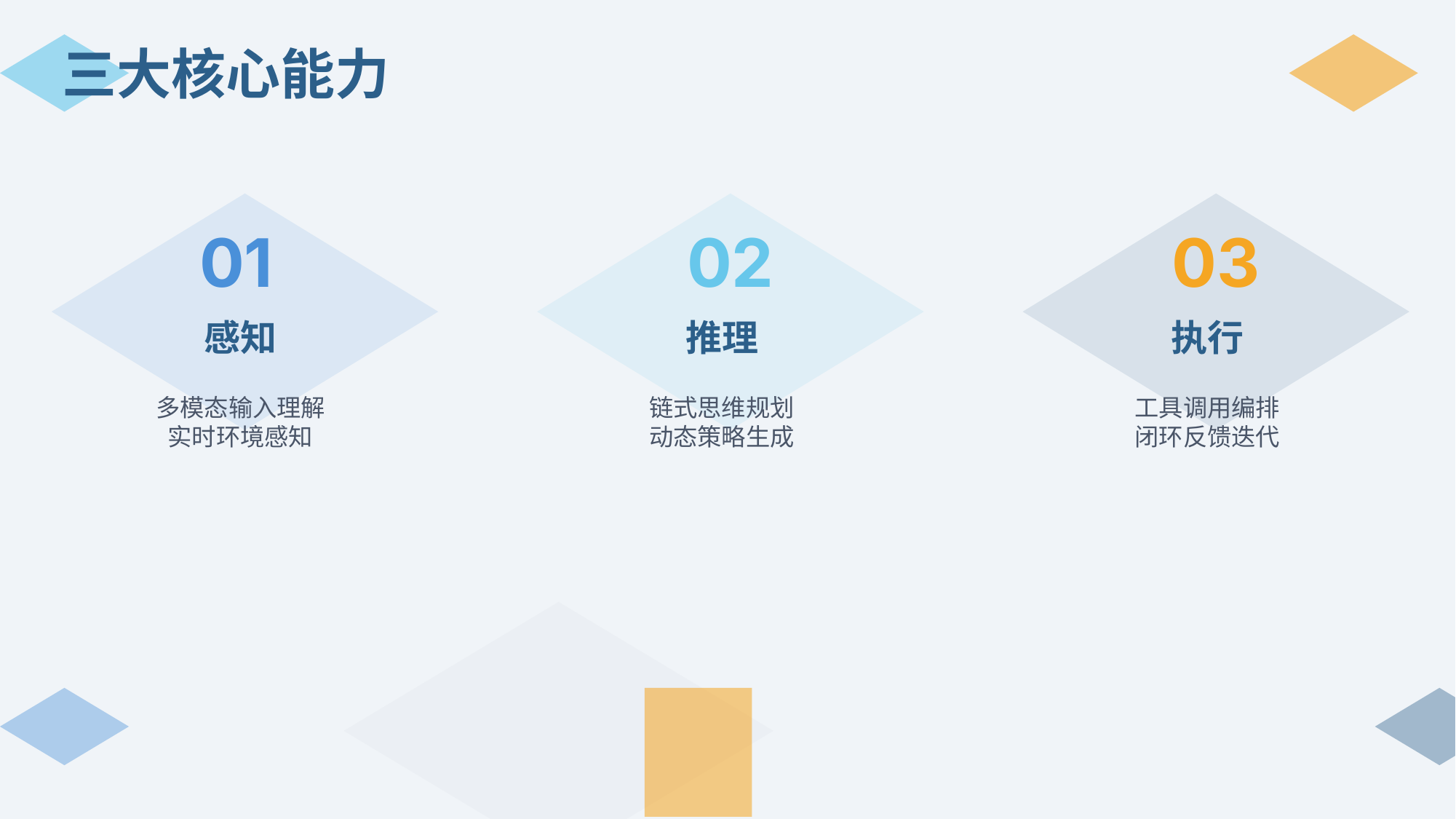

三大核心能力

01
02
03
感知
推理
执行
多模态输入理解
实时环境感知
链式思维规划
动态策略生成
工具调用编排
闭环反馈迭代